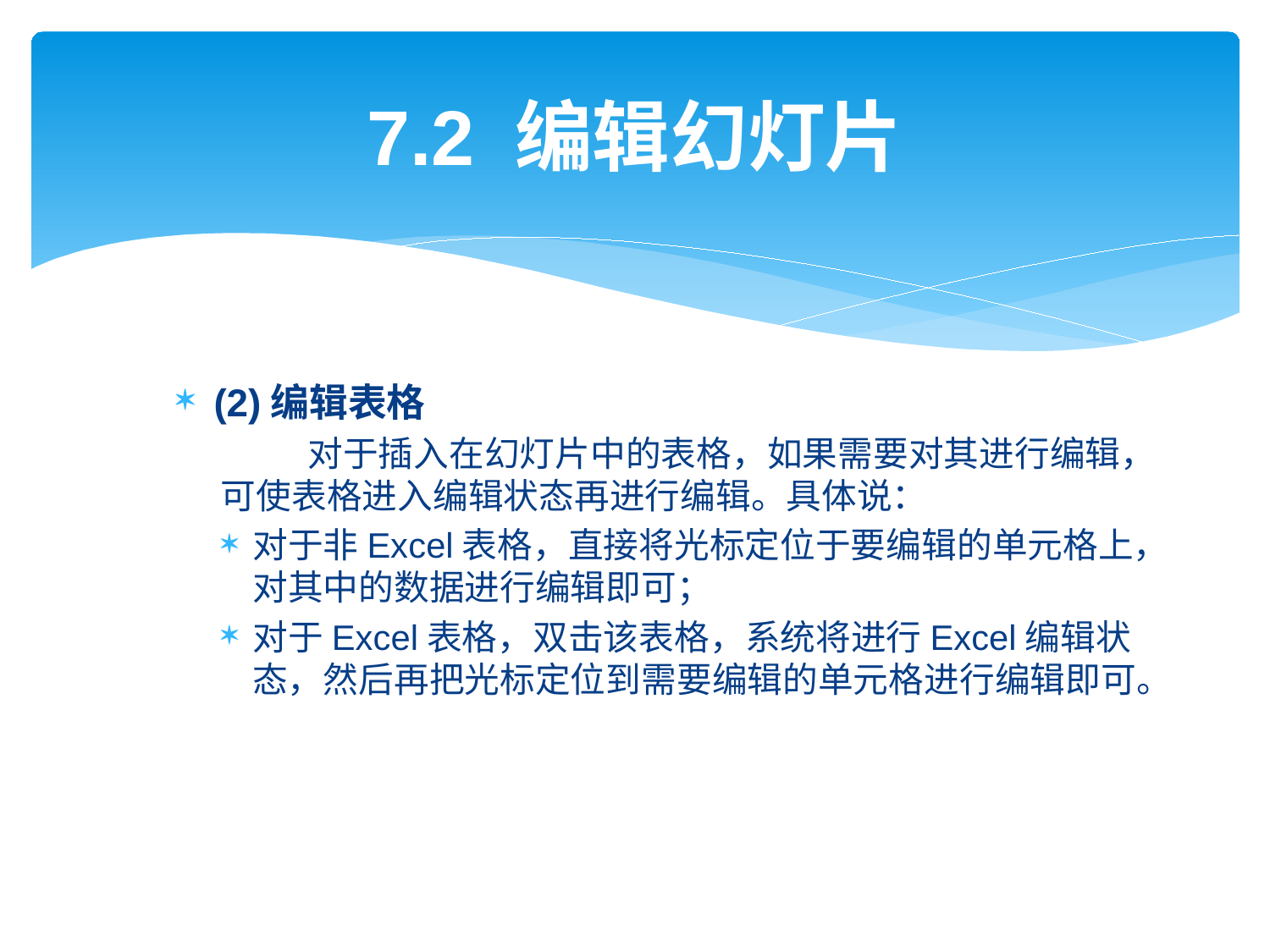

# 7.2 编辑幻灯片
(2)编辑表格
          对于插入在幻灯片中的表格，如果需要对其进行编辑，可使表格进入编辑状态再进行编辑。具体说：
对于非Excel表格，直接将光标定位于要编辑的单元格上，对其中的数据进行编辑即可；
对于Excel表格，双击该表格，系统将进行Excel编辑状态，然后再把光标定位到需要编辑的单元格进行编辑即可。